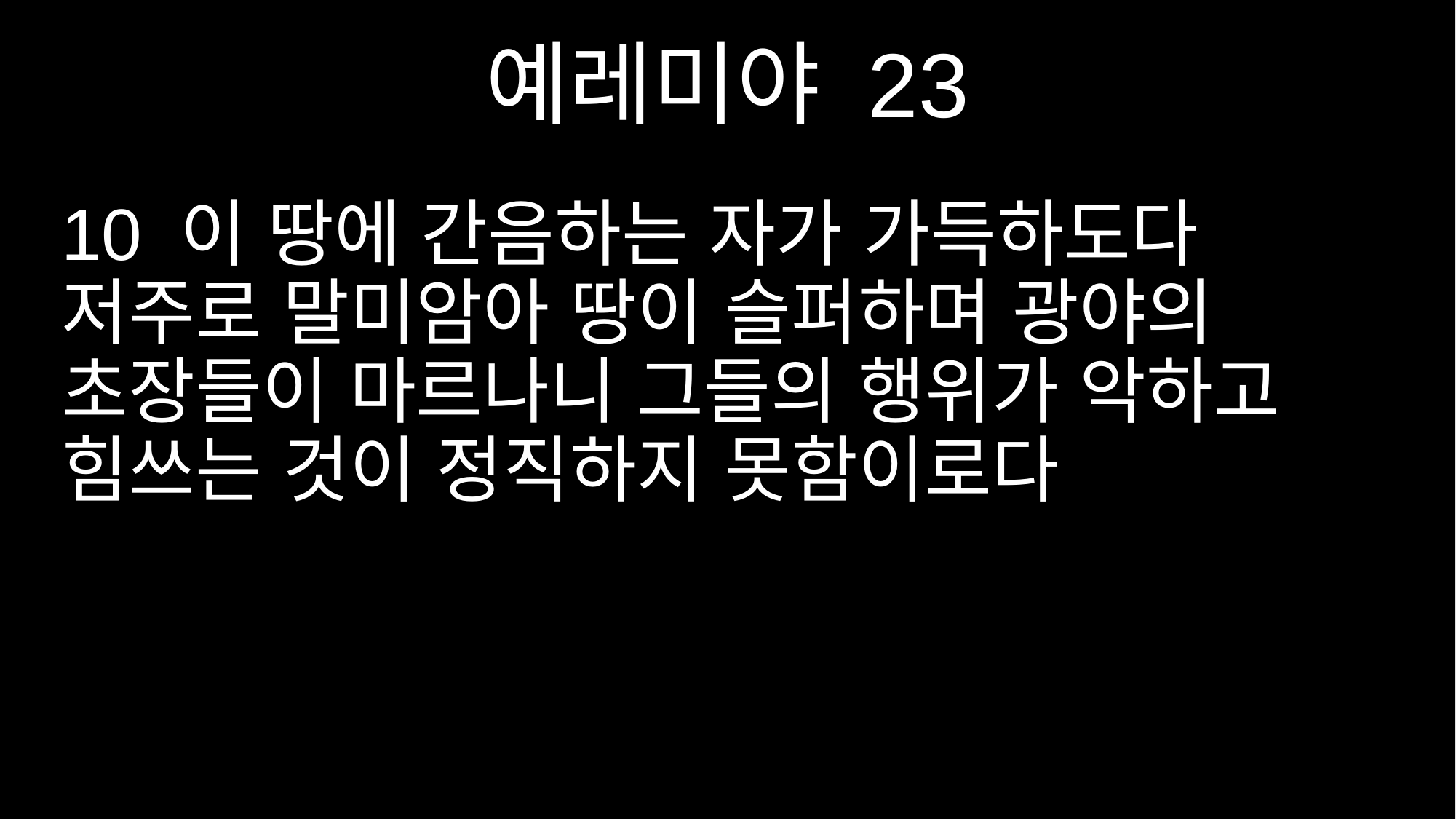

예레미야 23
10 이 땅에 간음하는 자가 가득하도다 저주로 말미암아 땅이 슬퍼하며 광야의 초장들이 마르나니 그들의 행위가 악하고 힘쓰는 것이 정직하지 못함이로다